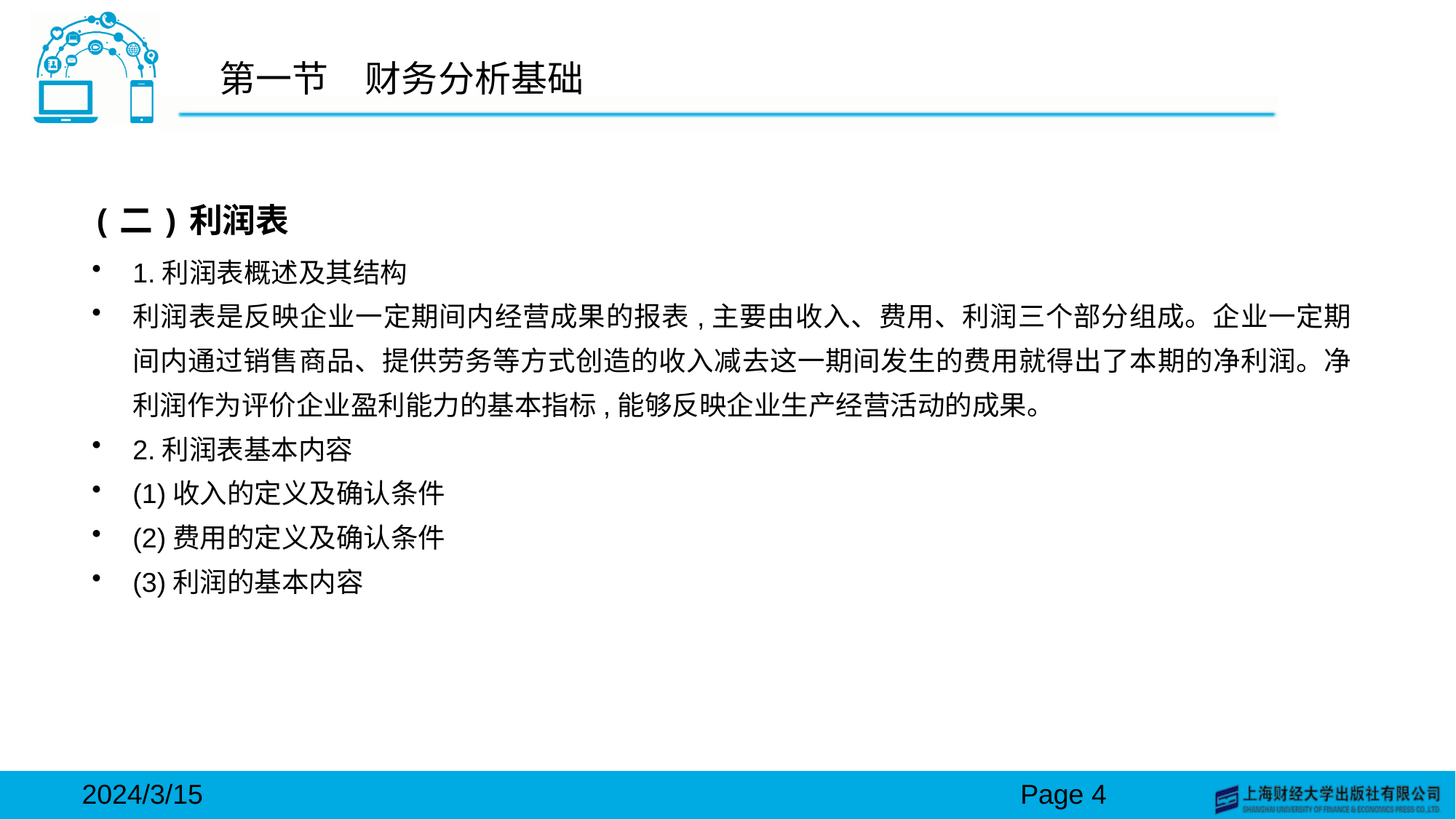

# 第一节　财务分析基础
(二)利润表
1.利润表概述及其结构
利润表是反映企业一定期间内经营成果的报表,主要由收入、费用、利润三个部分组成。企业一定期间内通过销售商品、提供劳务等方式创造的收入减去这一期间发生的费用就得出了本期的净利润。净利润作为评价企业盈利能力的基本指标,能够反映企业生产经营活动的成果。
2.利润表基本内容
(1)收入的定义及确认条件
(2)费用的定义及确认条件
(3)利润的基本内容

2024/3/15
Page 4